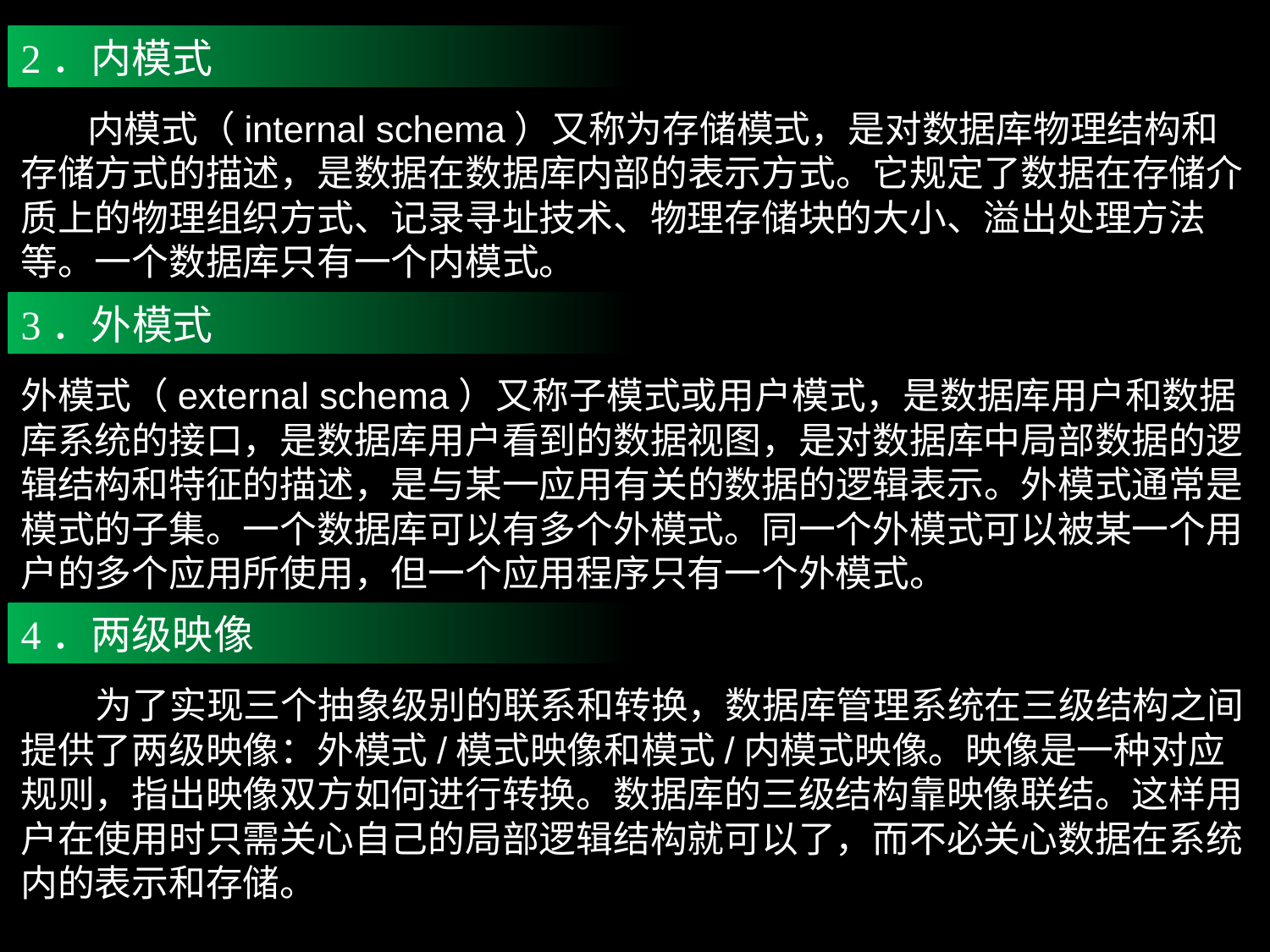

2．内模式
       内模式（internal schema）又称为存储模式，是对数据库物理结构和存储方式的描述，是数据在数据库内部的表示方式。它规定了数据在存储介质上的物理组织方式、记录寻址技术、物理存储块的大小、溢出处理方法等。一个数据库只有一个内模式。
3．外模式
外模式（external schema）又称子模式或用户模式，是数据库用户和数据库系统的接口，是数据库用户看到的数据视图，是对数据库中局部数据的逻辑结构和特征的描述，是与某一应用有关的数据的逻辑表示。外模式通常是模式的子集。一个数据库可以有多个外模式。同一个外模式可以被某一个用户的多个应用所使用，但一个应用程序只有一个外模式。
4．两级映像
        为了实现三个抽象级别的联系和转换，数据库管理系统在三级结构之间提供了两级映像：外模式/模式映像和模式/内模式映像。映像是一种对应规则，指出映像双方如何进行转换。数据库的三级结构靠映像联结。这样用户在使用时只需关心自己的局部逻辑结构就可以了，而不必关心数据在系统内的表示和存储。